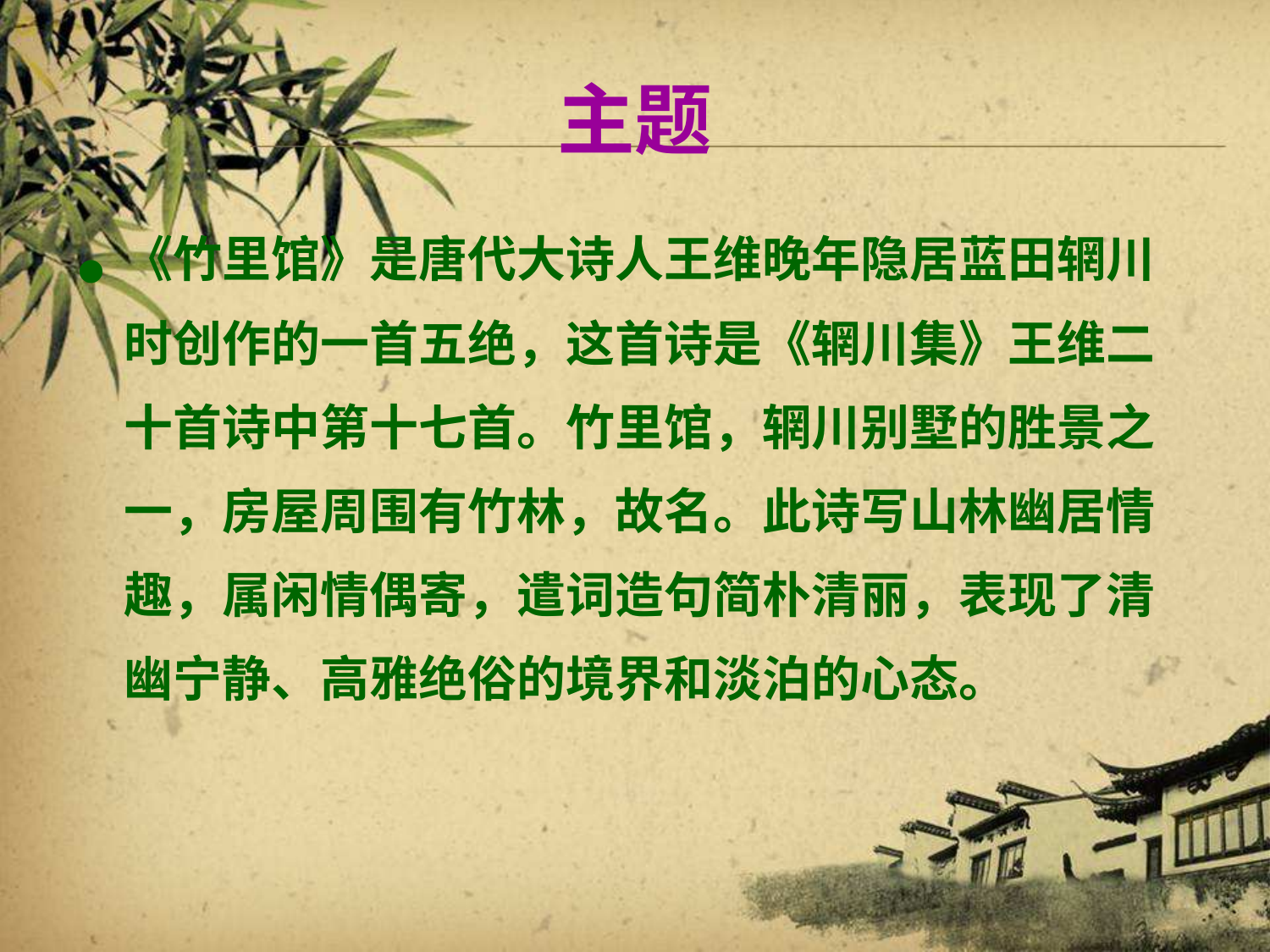

# 主题
《竹里馆》是唐代大诗人王维晚年隐居蓝田辋川时创作的一首五绝，这首诗是《辋川集》王维二十首诗中第十七首。竹里馆，辋川别墅的胜景之一，房屋周围有竹林，故名。此诗写山林幽居情趣，属闲情偶寄，遣词造句简朴清丽，表现了清幽宁静、高雅绝俗的境界和淡泊的心态。